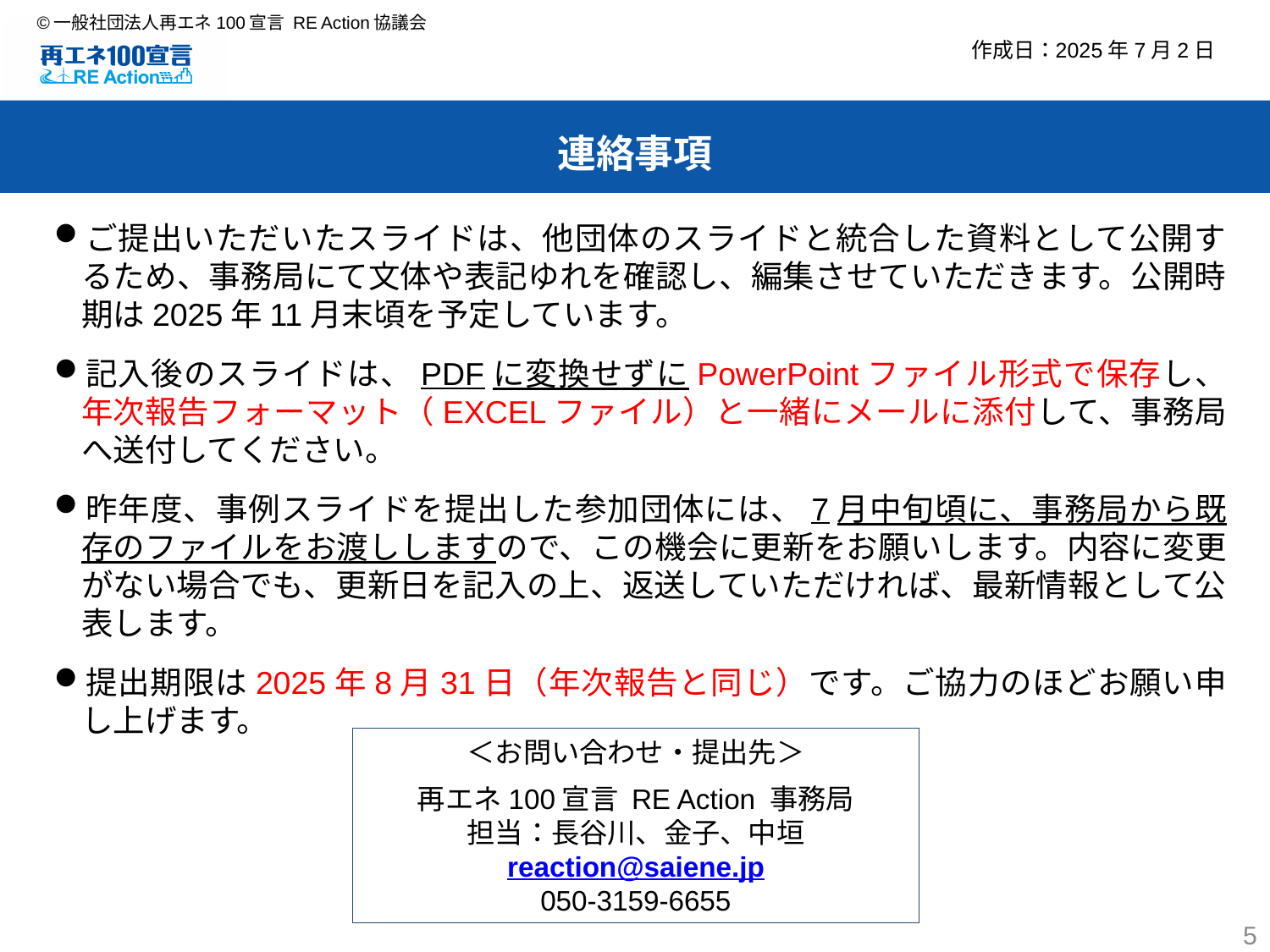

2025年7月2日

連絡事項

ご提出いただいたスライドは、他団体のスライドと統合した資料として公開するため、事務局にて文体や表記ゆれを確認し、編集させていただきます。公開時期は2025年11月末頃を予定しています。
記入後のスライドは、PDFに変換せずにPowerPointファイル形式で保存し、年次報告フォーマット（EXCELファイル）と一緒にメールに添付して、事務局へ送付してください。
昨年度、事例スライドを提出した参加団体には、7月中旬頃に、事務局から既存のファイルをお渡ししますので、この機会に更新をお願いします。内容に変更がない場合でも、更新日を記入の上、返送していただければ、最新情報として公表します。
提出期限は2025年8月31日（年次報告と同じ）です。ご協力のほどお願い申し上げます。

＜お問い合わせ・提出先＞
再エネ100宣言 RE Action 事務局
担当：長谷川、金子、中垣
reaction@saiene.jp
050-3159-6655
5